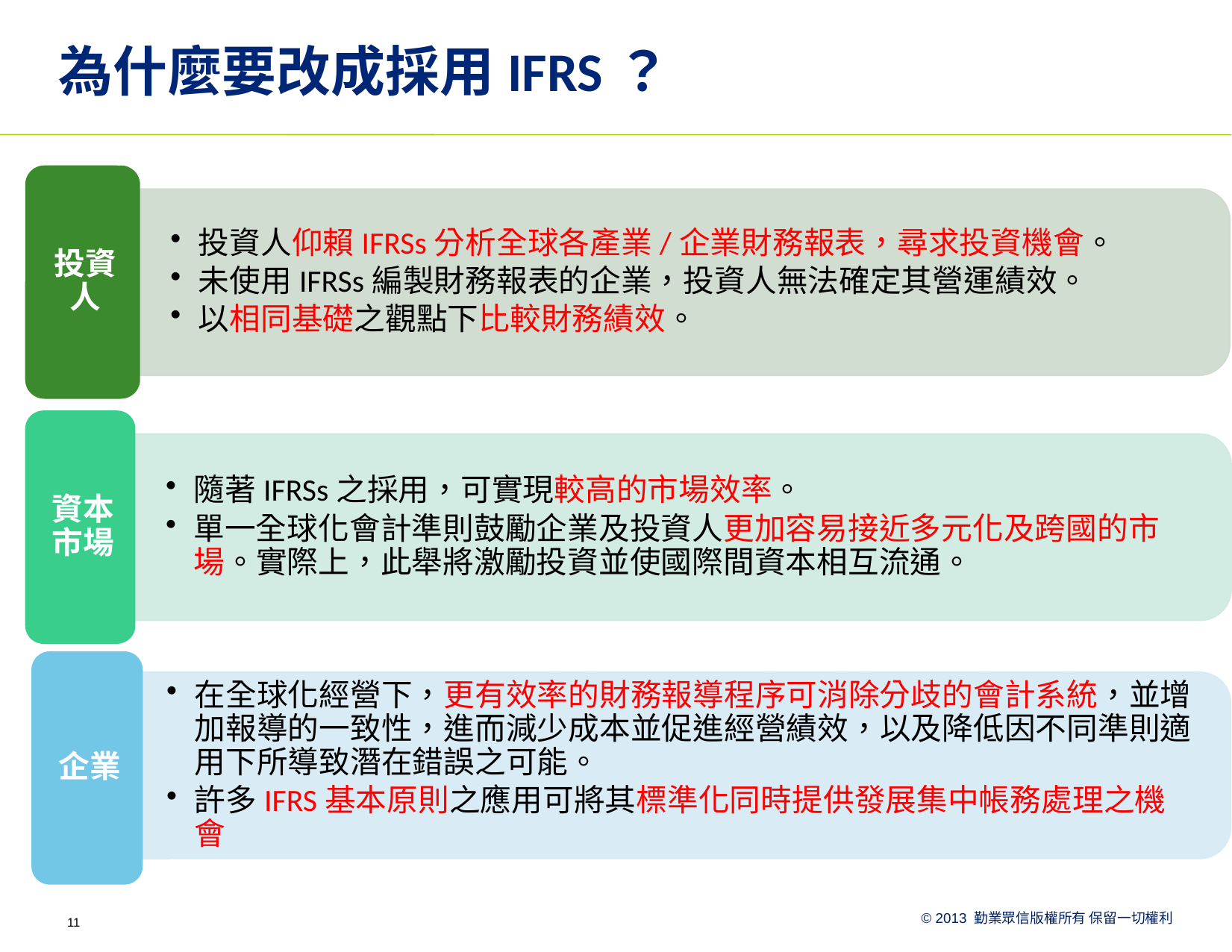

# 為什麼要改成採用IFRS？
投資人仰賴IFRSs分析全球各產業/企業財務報表，尋求投資機會。
未使用IFRSs編製財務報表的企業，投資人無法確定其營運績效。
以相同基礎之觀點下比較財務績效。
投資人
隨著IFRSs之採用，可實現較高的市場效率。
單一全球化會計準則鼓勵企業及投資人更加容易接近多元化及跨國的市場。實際上，此舉將激勵投資並使國際間資本相互流通。
資本市場
在全球化經營下，更有效率的財務報導程序可消除分歧的會計系統，並增加報導的一致性，進而減少成本並促進經營績效，以及降低因不同準則適用下所導致潛在錯誤之可能。
許多IFRS基本原則之應用可將其標準化同時提供發展集中帳務處理之機會
企業
11